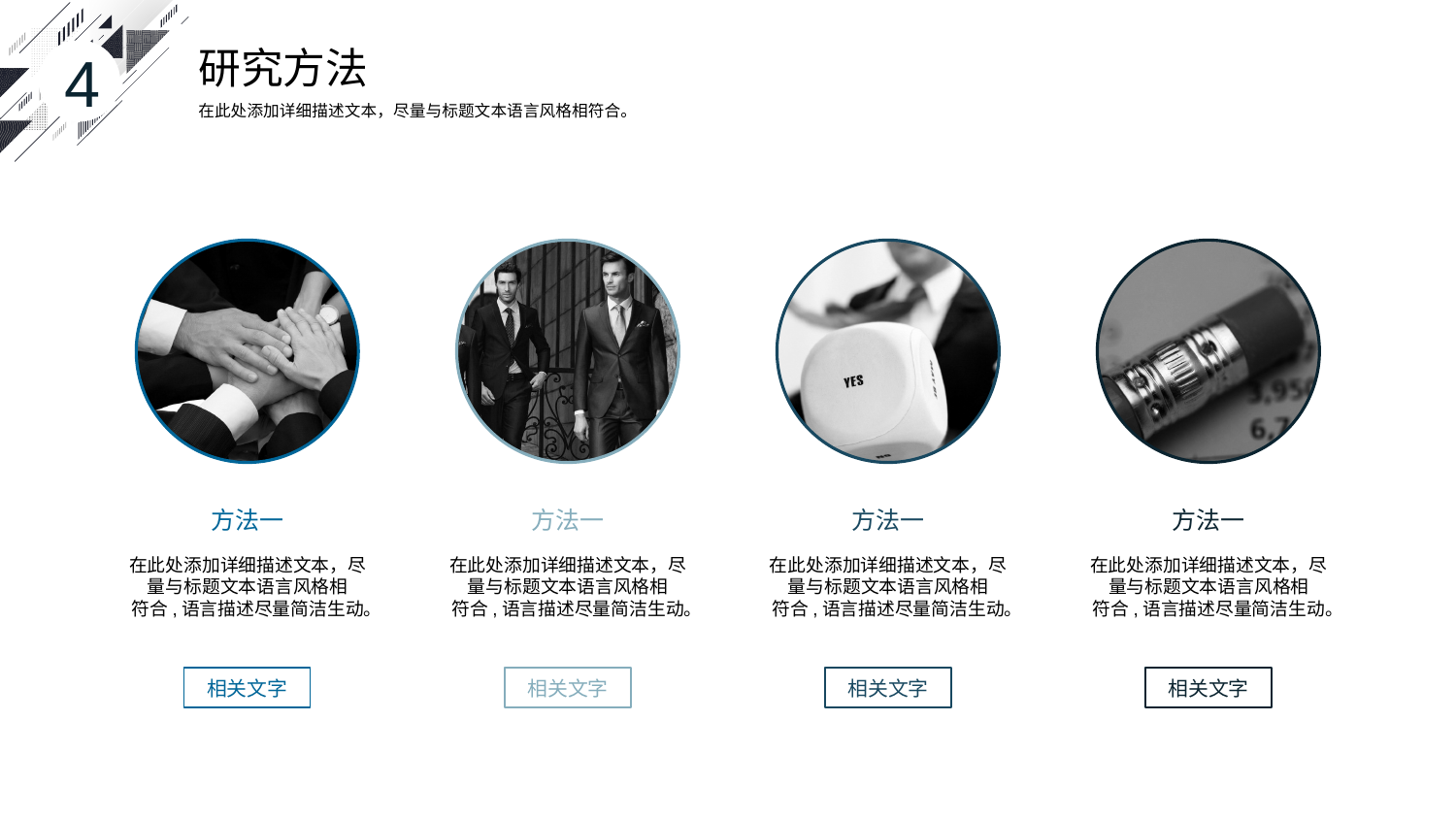

研究方法
在此处添加详细描述文本，尽量与标题文本语言风格相符合。
4

方法一

在此处添加详细描述文本，尽量与标题文本语言风格相
符合,语言描述尽量简洁生动。
方法一

在此处添加详细描述文本，尽量与标题文本语言风格相
符合,语言描述尽量简洁生动。
方法一

在此处添加详细描述文本，尽量与标题文本语言风格相
符合,语言描述尽量简洁生动。
方法一

在此处添加详细描述文本，尽量与标题文本语言风格相
符合,语言描述尽量简洁生动。
相关文字
相关文字
相关文字
相关文字